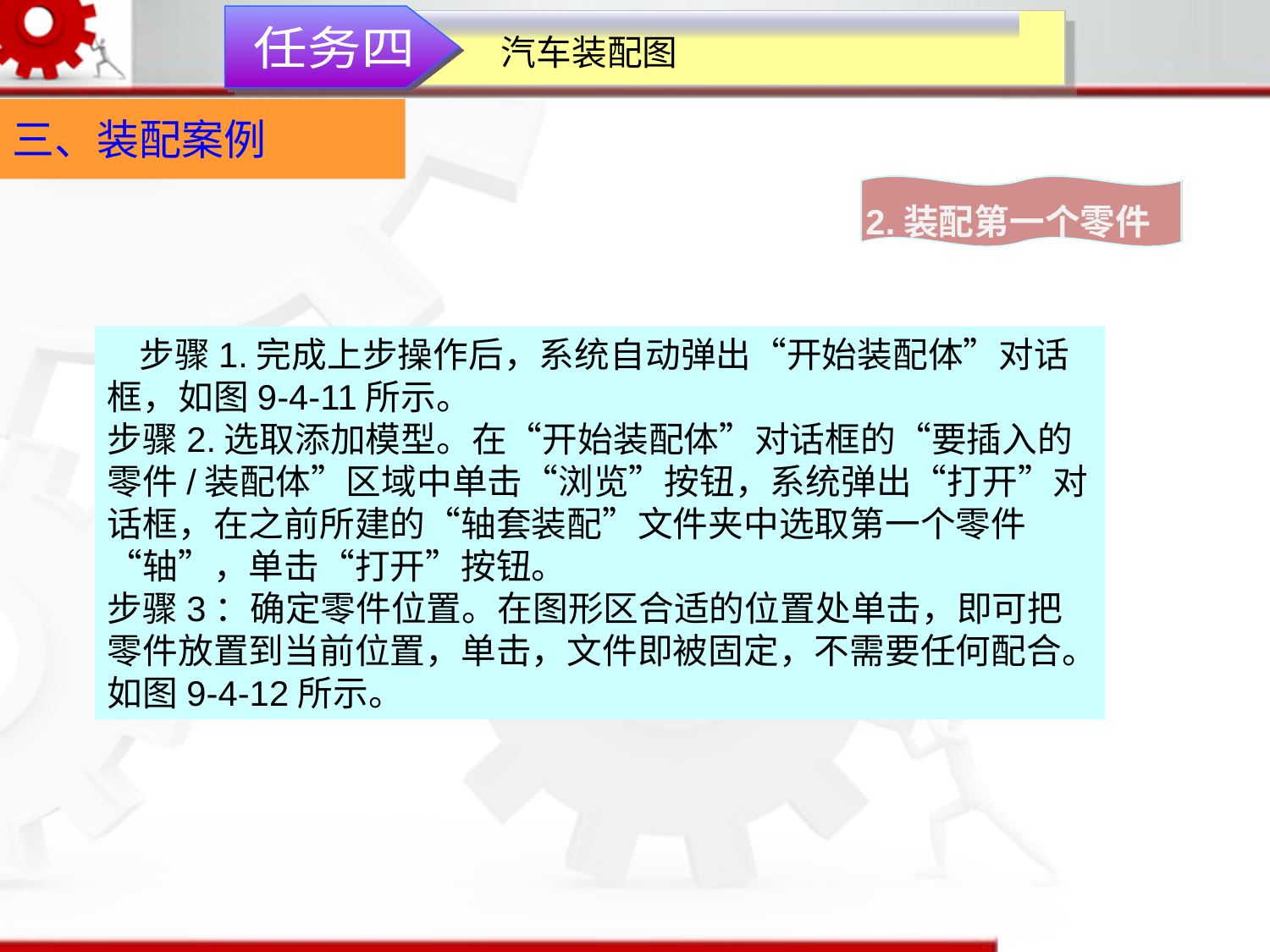

汽车装配图
任务四
三、装配案例

2.装配第一个零件
   步骤1.完成上步操作后，系统自动弹出“开始装配体”对话框，如图9-4-11所示。
步骤2.选取添加模型。在“开始装配体”对话框的“要插入的零件/装配体”区域中单击“浏览”按钮，系统弹出“打开”对话框，在之前所建的“轴套装配”文件夹中选取第一个零件“轴”，单击“打开”按钮。
步骤3：确定零件位置。在图形区合适的位置处单击，即可把零件放置到当前位置，单击，文件即被固定，不需要任何配合。如图9-4-12所示。